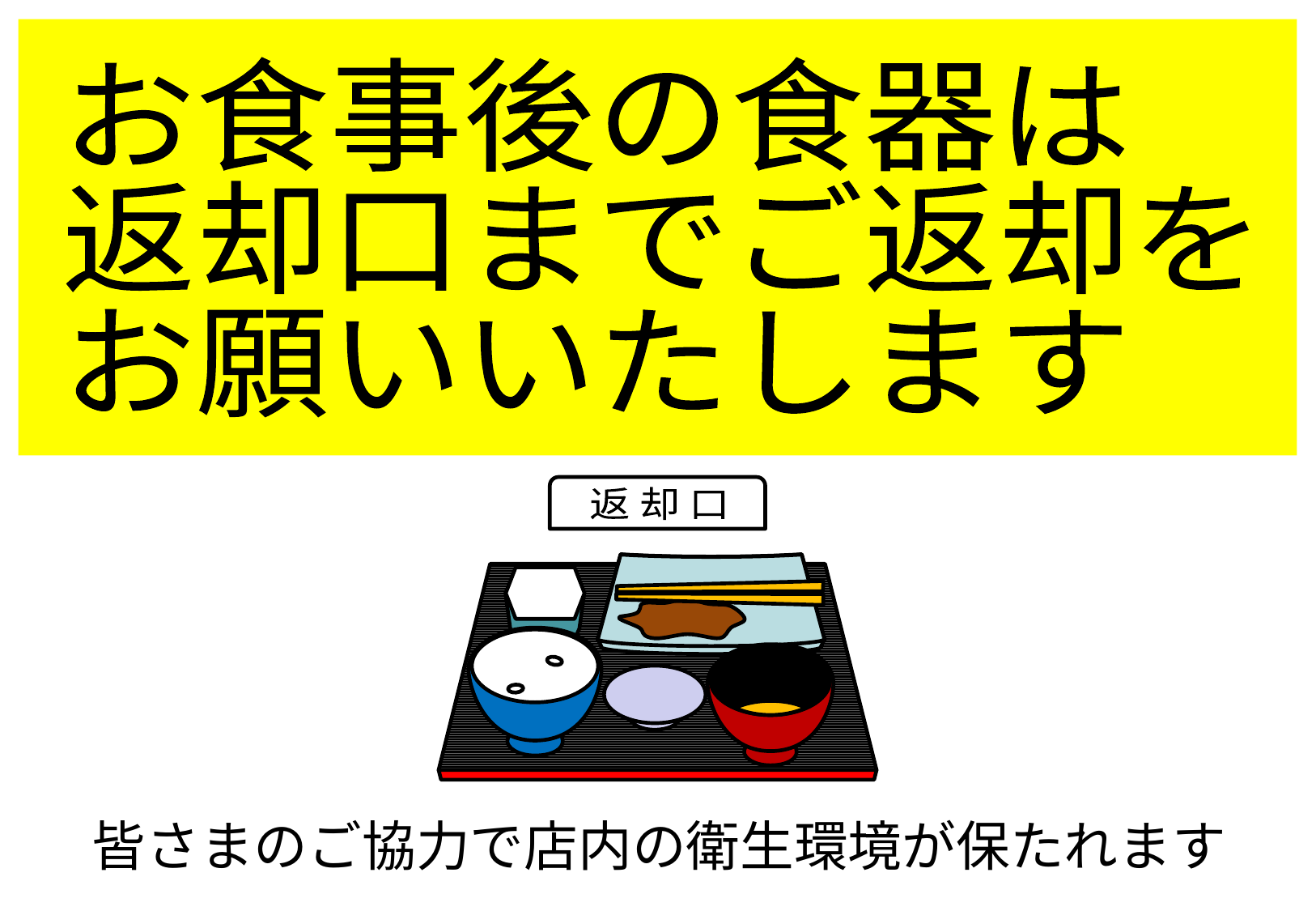

お食事後の食器は
返却口までご返却を
お願いいたします

返 却 口

皆さまのご協力で店内の衛生環境が保たれます